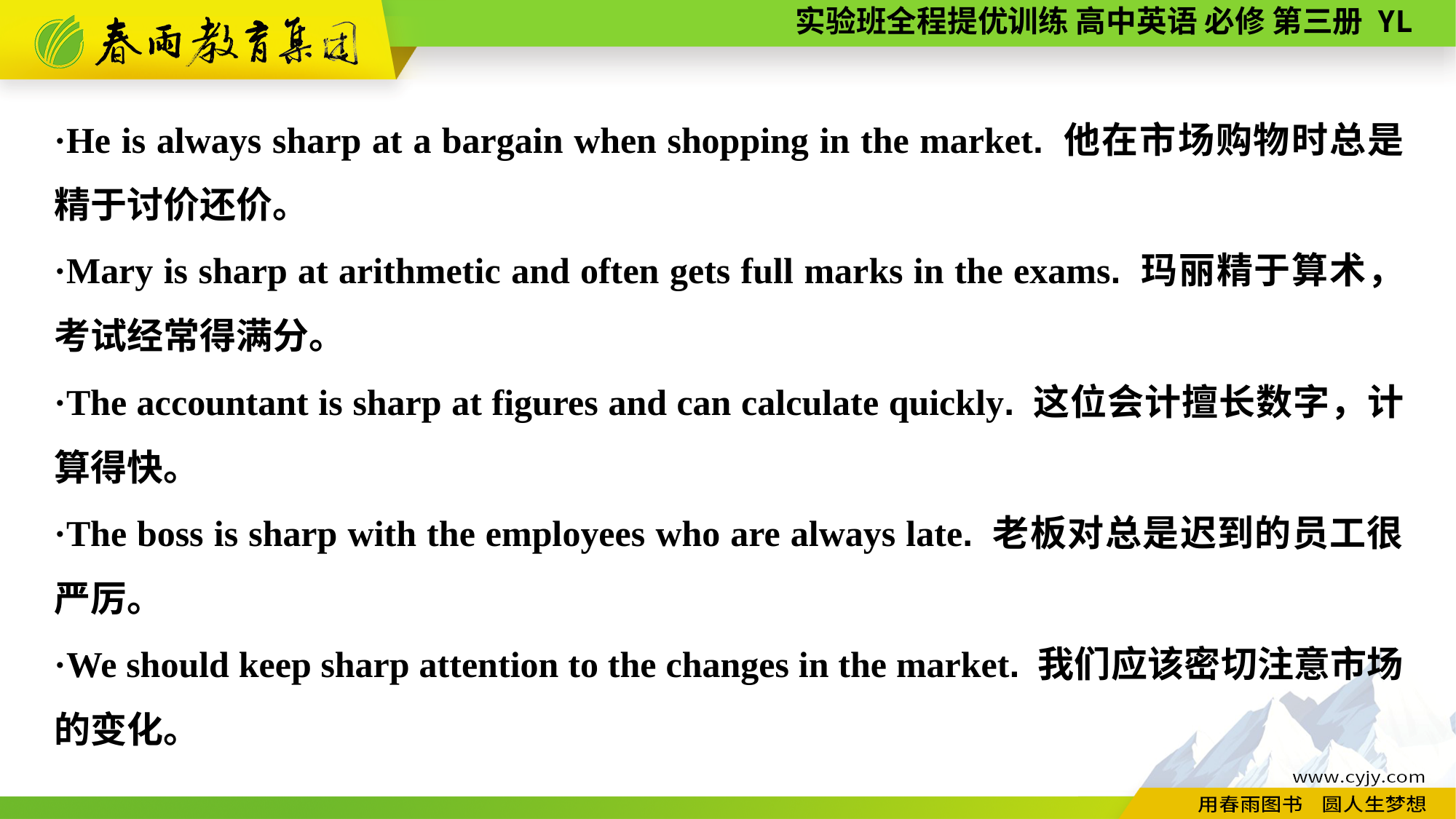

·He is always sharp at a bargain when shopping in the market. 他在市场购物时总是精于讨价还价。
·Mary is sharp at arithmetic and often gets full marks in the exams. 玛丽精于算术，考试经常得满分。
·The accountant is sharp at figures and can calculate quickly. 这位会计擅长数字，计算得快。
·The boss is sharp with the employees who are always late. 老板对总是迟到的员工很严厉。
·We should keep sharp attention to the changes in the market. 我们应该密切注意市场的变化。